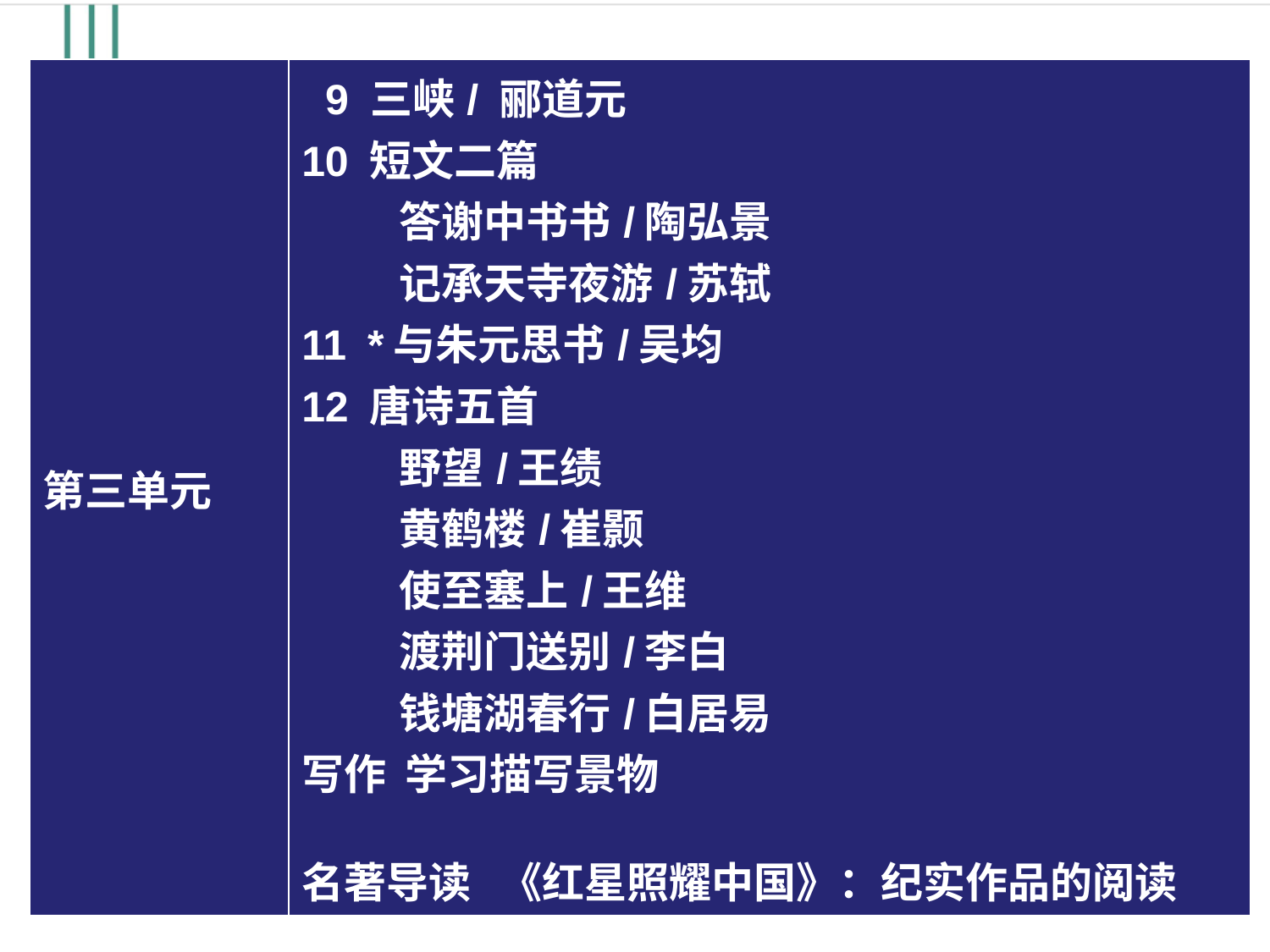

| 第三单元 | 9 三峡/ 郦道元 10 短文二篇 答谢中书书/陶弘景 记承天寺夜游/苏轼  11 \*与朱元思书/吴均 12 唐诗五首 野望/王绩 黄鹤楼/崔颢 使至塞上/王维 渡荆门送别/李白 钱塘湖春行/白居易  写作 学习描写景物 名著导读 《红星照耀中国》：纪实作品的阅读 |
| --- | --- |